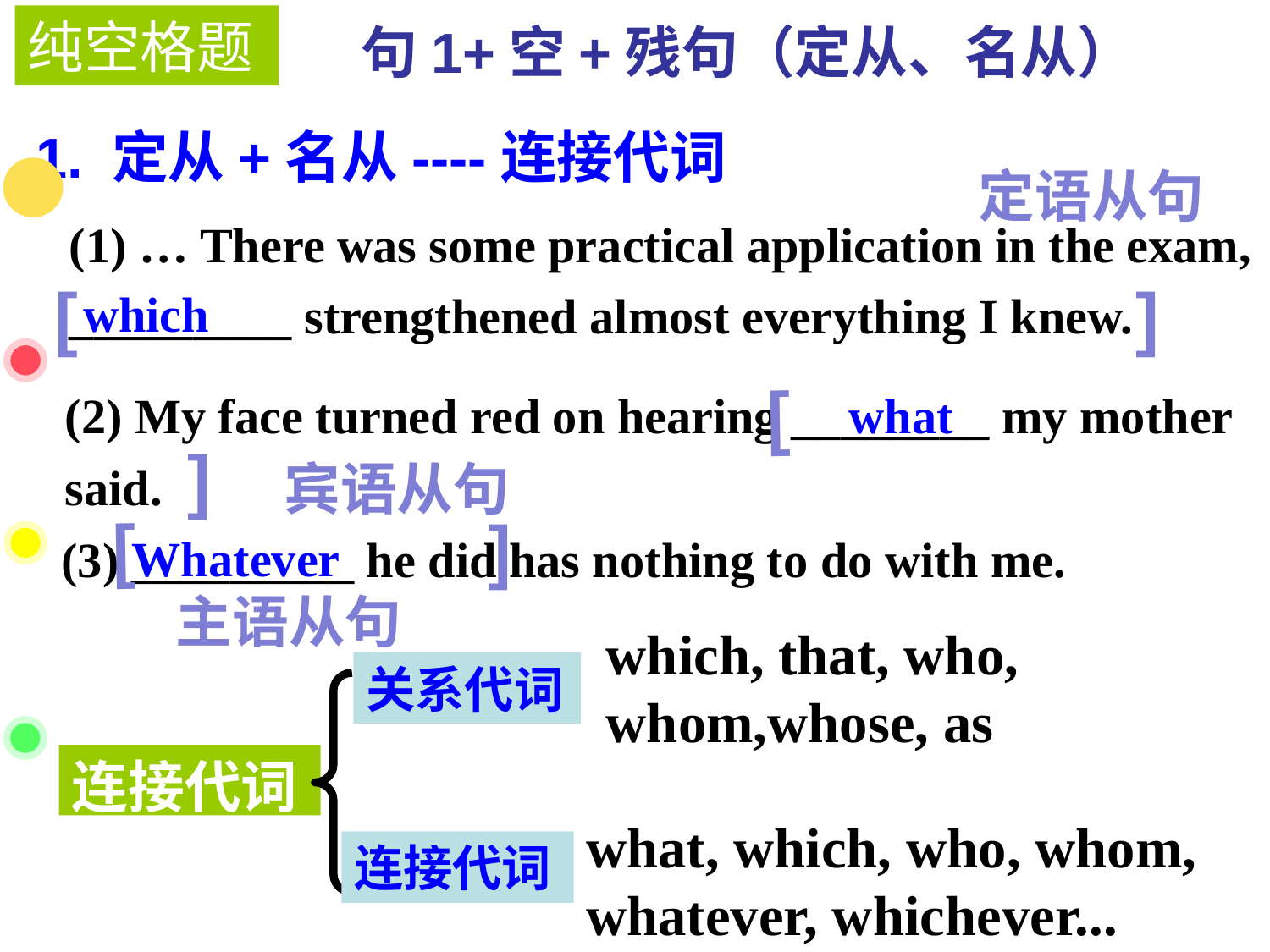

纯空格题
句1+空+残句（定从、名从）
1. 定从+名从----连接代词
定语从句

(1) … There was some practical application in the exam, _________ strengthened almost everything I knew.
[
]
 which

[
(2) My face turned red on hearing ________ my mother said.
what
]
宾语从句
[
]
(3) _________ he did has nothing to do with me.

Whatever
主语从句
which, that, who, whom,whose, as
关系代词

连接代词
what, which, who, whom, whatever, whichever...
连接代词